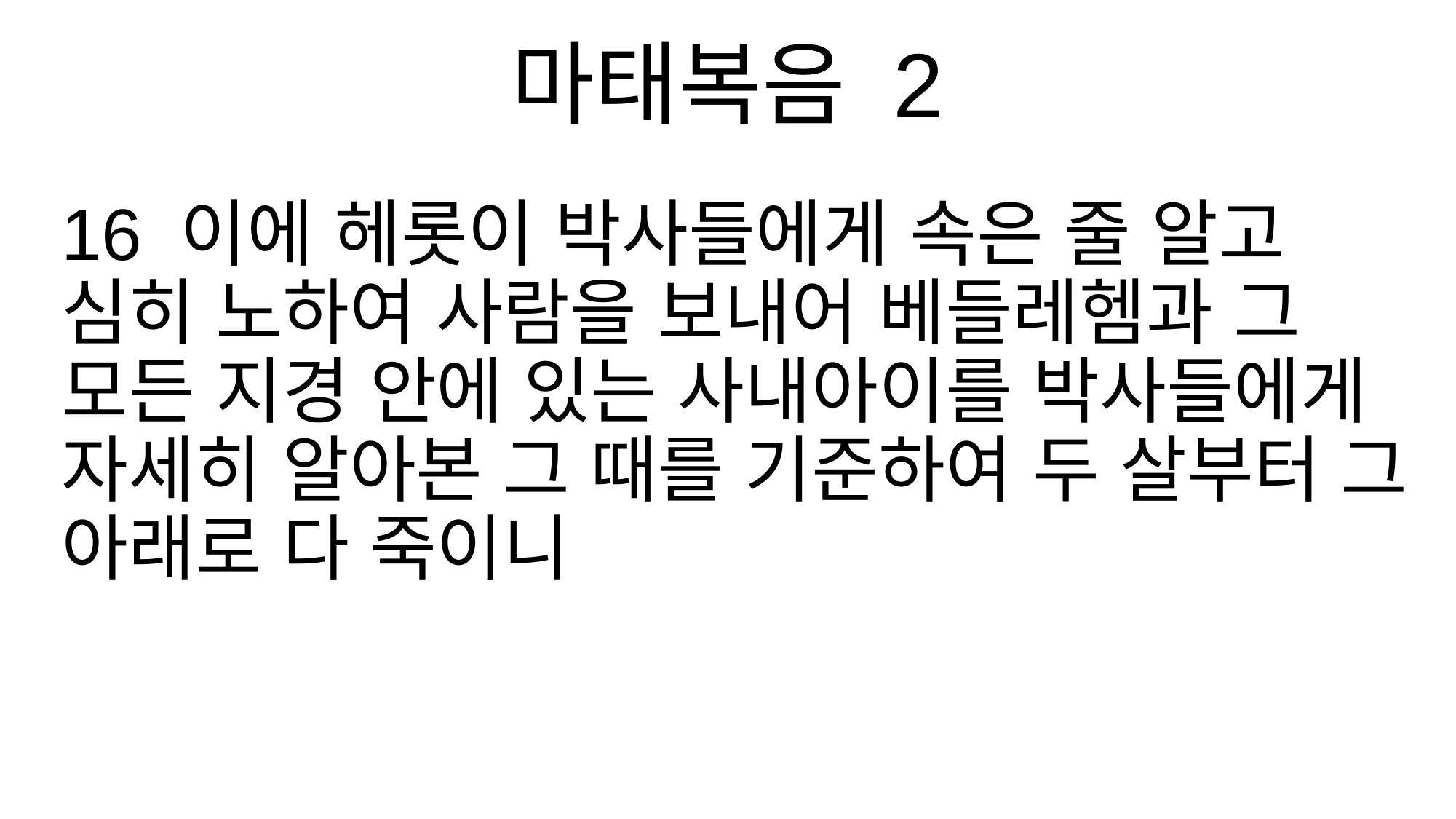

마태복음 2
16 이에 헤롯이 박사들에게 속은 줄 알고 심히 노하여 사람을 보내어 베들레헴과 그 모든 지경 안에 있는 사내아이를 박사들에게 자세히 알아본 그 때를 기준하여 두 살부터 그 아래로 다 죽이니